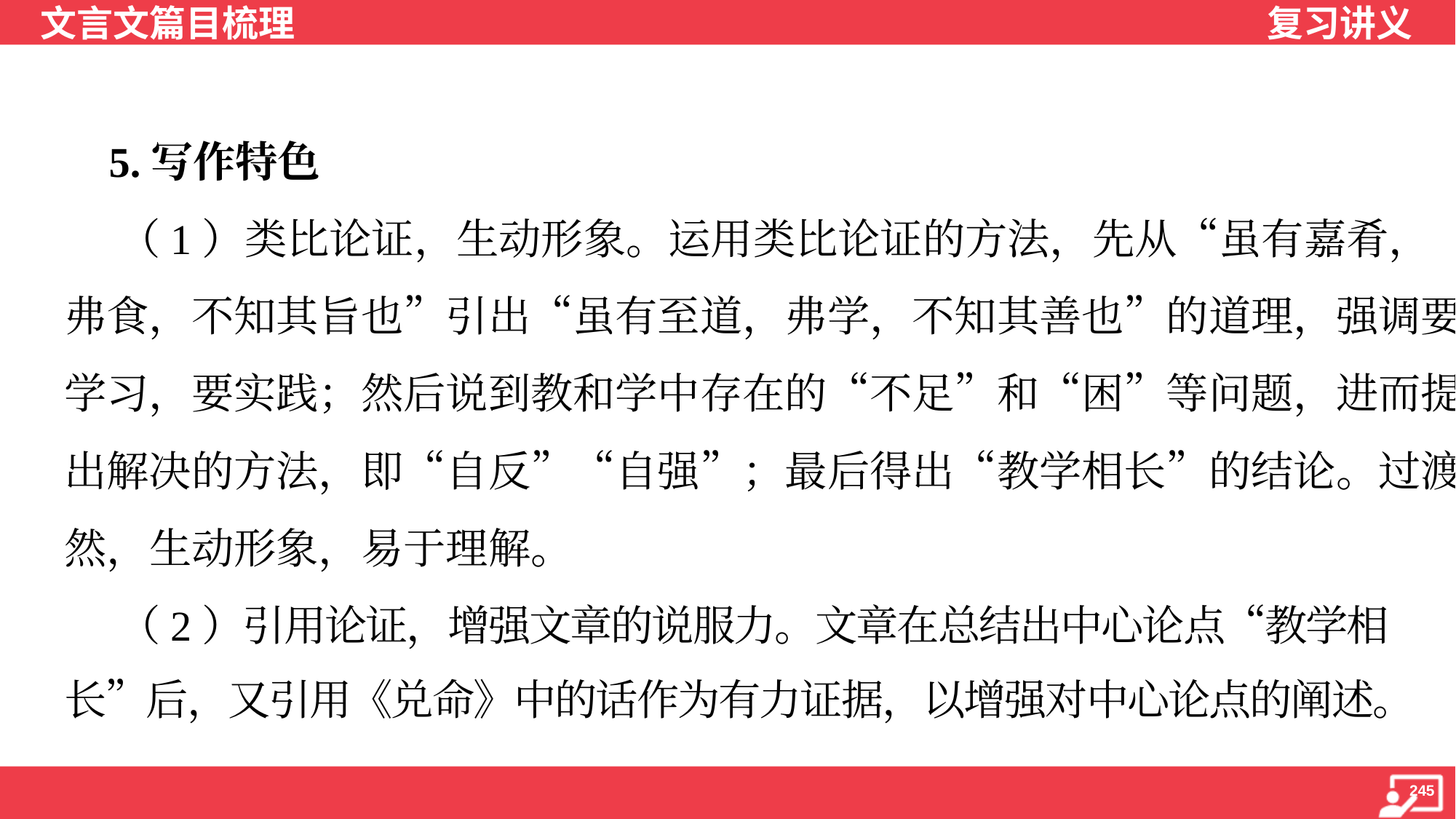

5.写作特色
    （1）类比论证，生动形象。运用类比论证的方法，先从“虽有嘉肴，
弗食，不知其旨也”引出“虽有至道，弗学，不知其善也”的道理，强调要
学习，要实践；然后说到教和学中存在的“不足”和“困”等问题，进而提
出解决的方法，即“自反”“自强”；最后得出“教学相长”的结论。过渡自
然，生动形象，易于理解。
    （2）引用论证，增强文章的说服力。文章在总结出中心论点“教学相
长”后，又引用《兑命》中的话作为有力证据，以增强对中心论点的阐述。